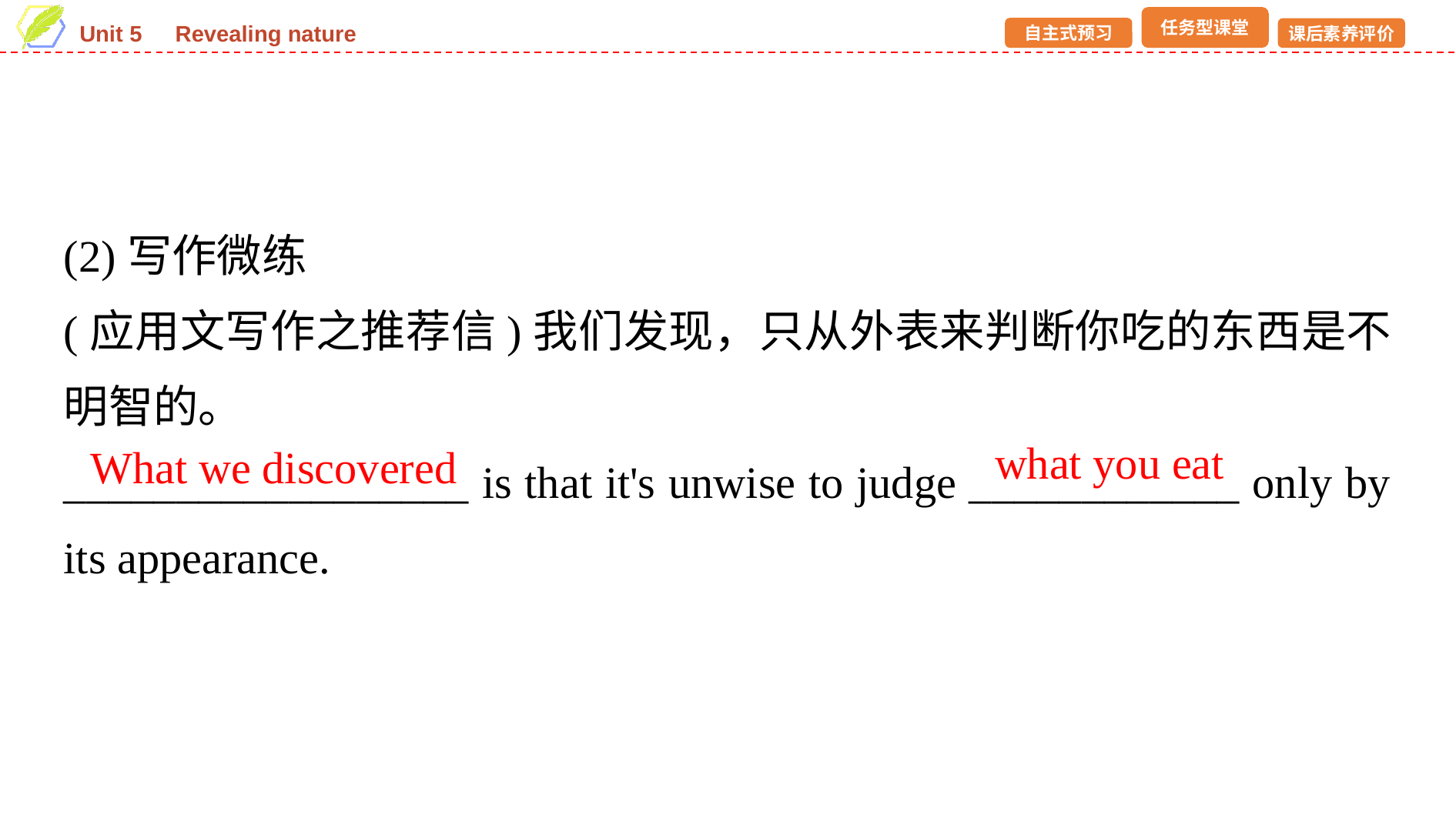

(2)写作微练
(应用文写作之推荐信)我们发现，只从外表来判断你吃的东西是不明智的。
__________________ is that it's unwise to judge ____________ only by its appearance.
what you eat
What we discovered